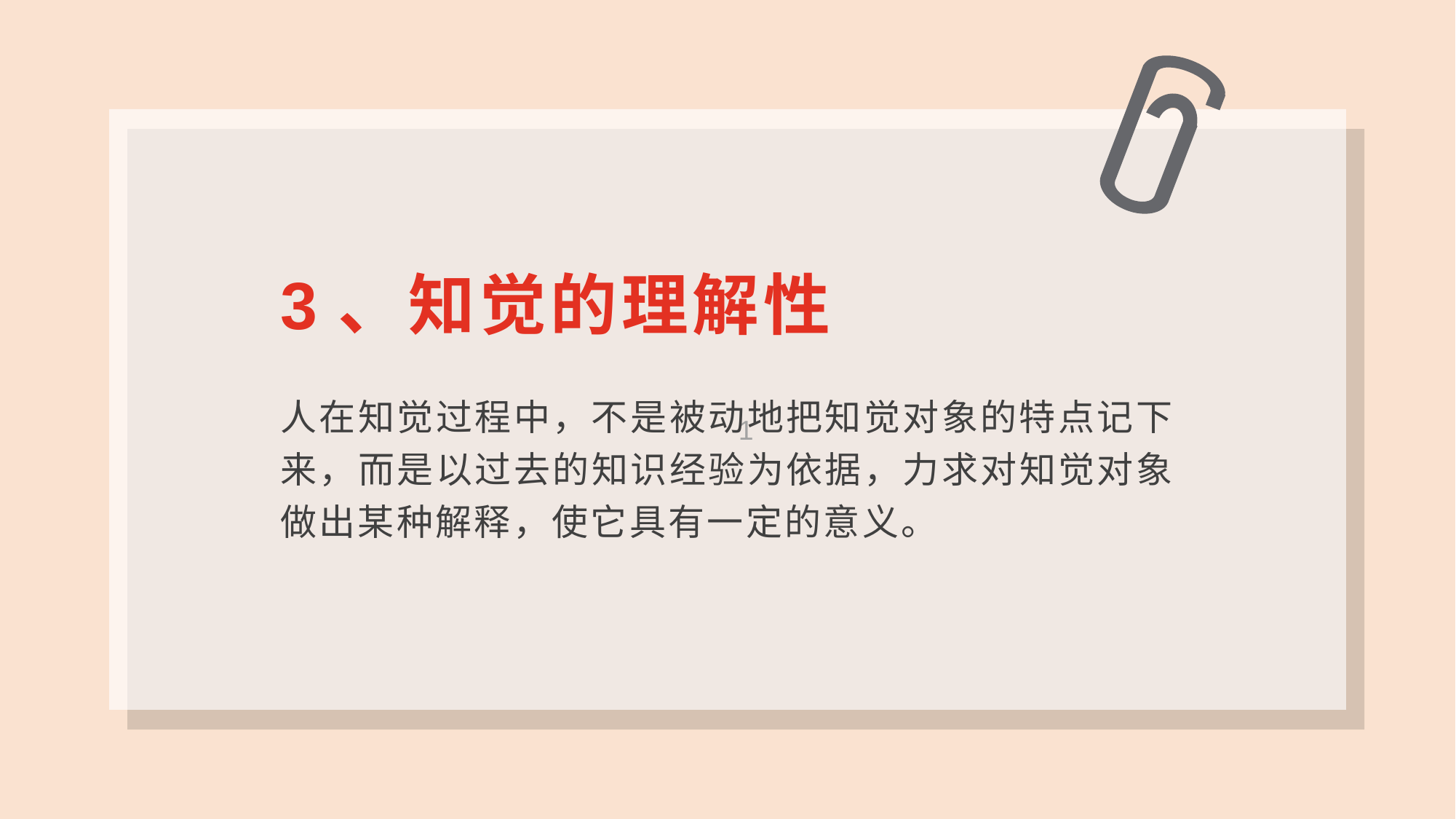

1
3、知觉的理解性
人在知觉过程中，不是被动地把知觉对象的特点记下来，而是以过去的知识经验为依据，力求对知觉对象做出某种解释，使它具有一定的意义。